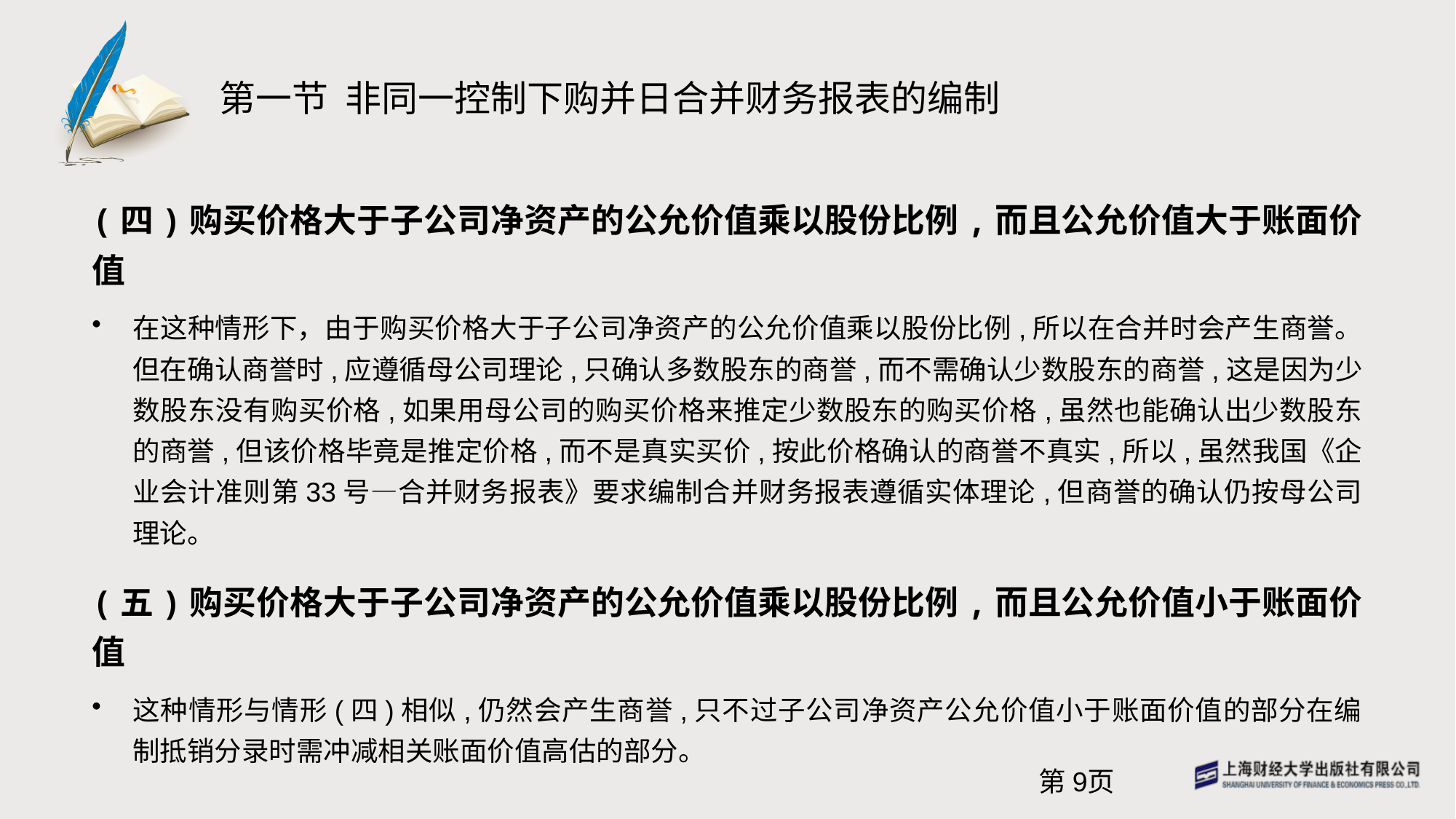

# 第一节  非同一控制下购并日合并财务报表的编制
(四)购买价格大于子公司净资产的公允价值乘以股份比例,而且公允价值大于账面价值
在这种情形下，由于购买价格大于子公司净资产的公允价值乘以股份比例,所以在合并时会产生商誉。但在确认商誉时,应遵循母公司理论,只确认多数股东的商誉,而不需确认少数股东的商誉,这是因为少数股东没有购买价格,如果用母公司的购买价格来推定少数股东的购买价格,虽然也能确认出少数股东的商誉,但该价格毕竟是推定价格,而不是真实买价,按此价格确认的商誉不真实,所以,虽然我国《企业会计准则第33号—合并财务报表》要求编制合并财务报表遵循实体理论,但商誉的确认仍按母公司理论。
(五)购买价格大于子公司净资产的公允价值乘以股份比例,而且公允价值小于账面价值
这种情形与情形(四)相似,仍然会产生商誉,只不过子公司净资产公允价值小于账面价值的部分在编制抵销分录时需冲减相关账面价值高估的部分。

9